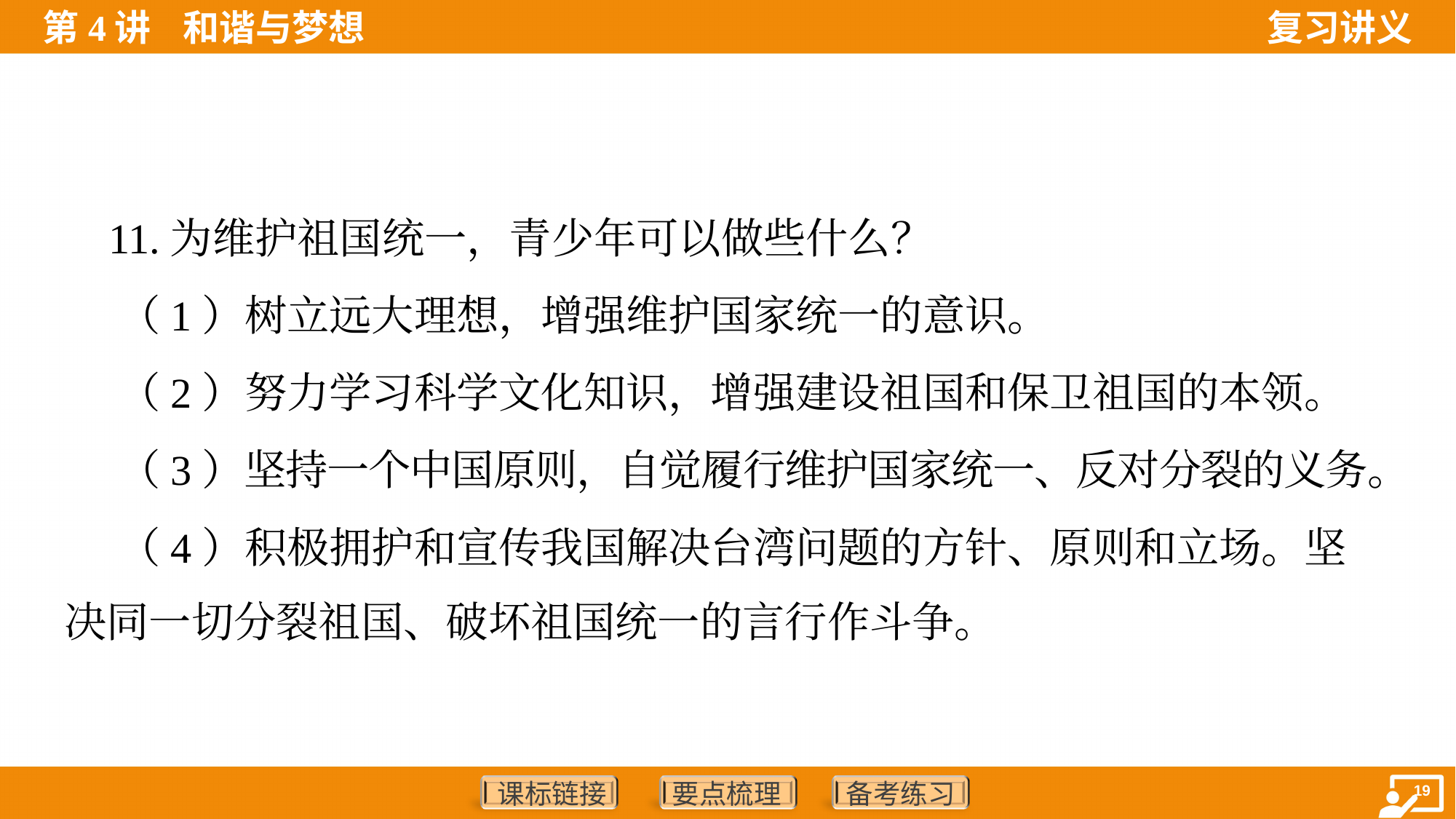

11.为维护祖国统一，青少年可以做些什么？
    （1）树立远大理想，增强维护国家统一的意识。
    （2）努力学习科学文化知识，增强建设祖国和保卫祖国的本领。
    （3）坚持一个中国原则，自觉履行维护国家统一、反对分裂的义务。
    （4）积极拥护和宣传我国解决台湾问题的方针、原则和立场。坚
决同一切分裂祖国、破坏祖国统一的言行作斗争。